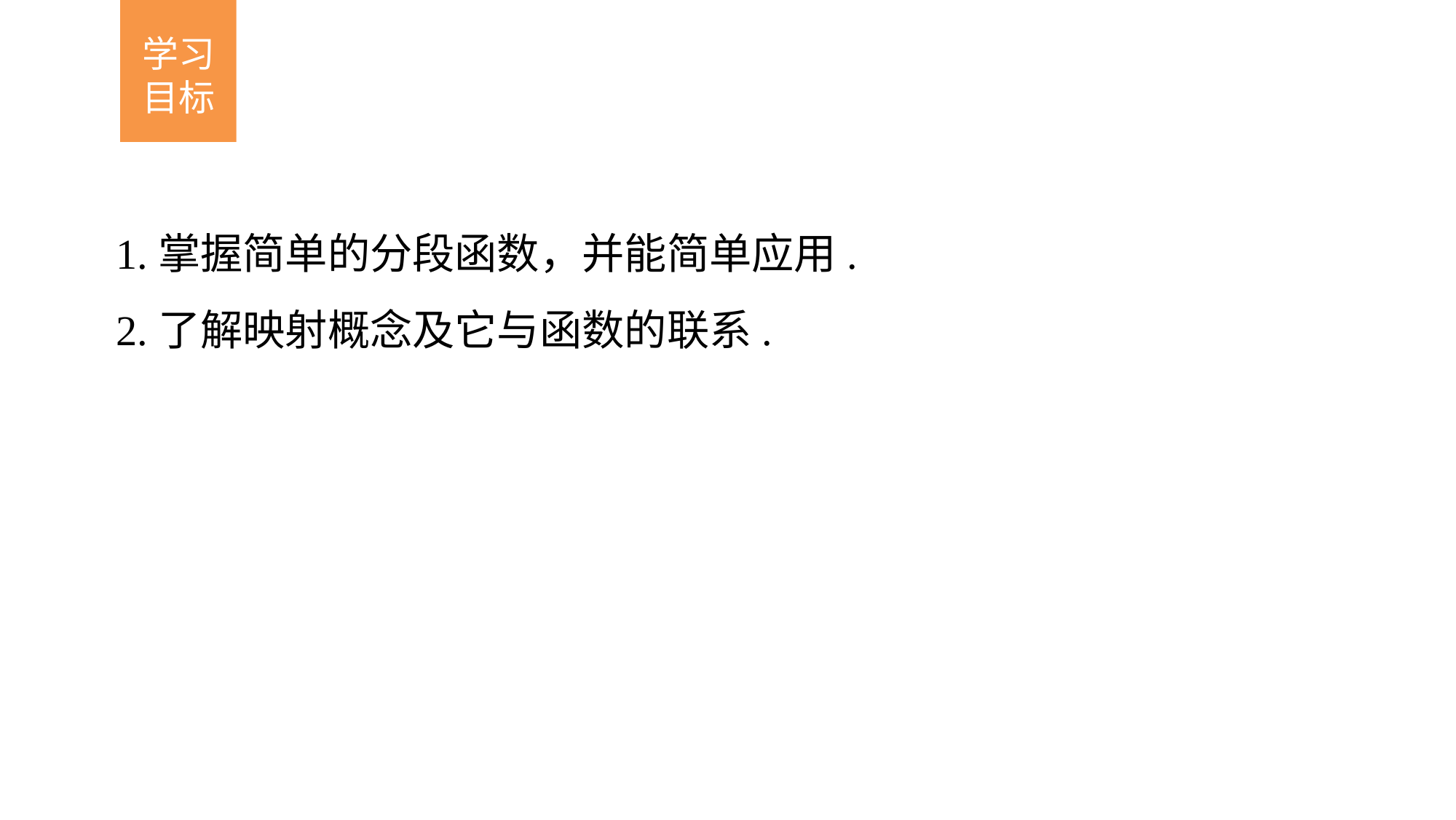

学习目标
1.掌握简单的分段函数，并能简单应用.
2.了解映射概念及它与函数的联系.